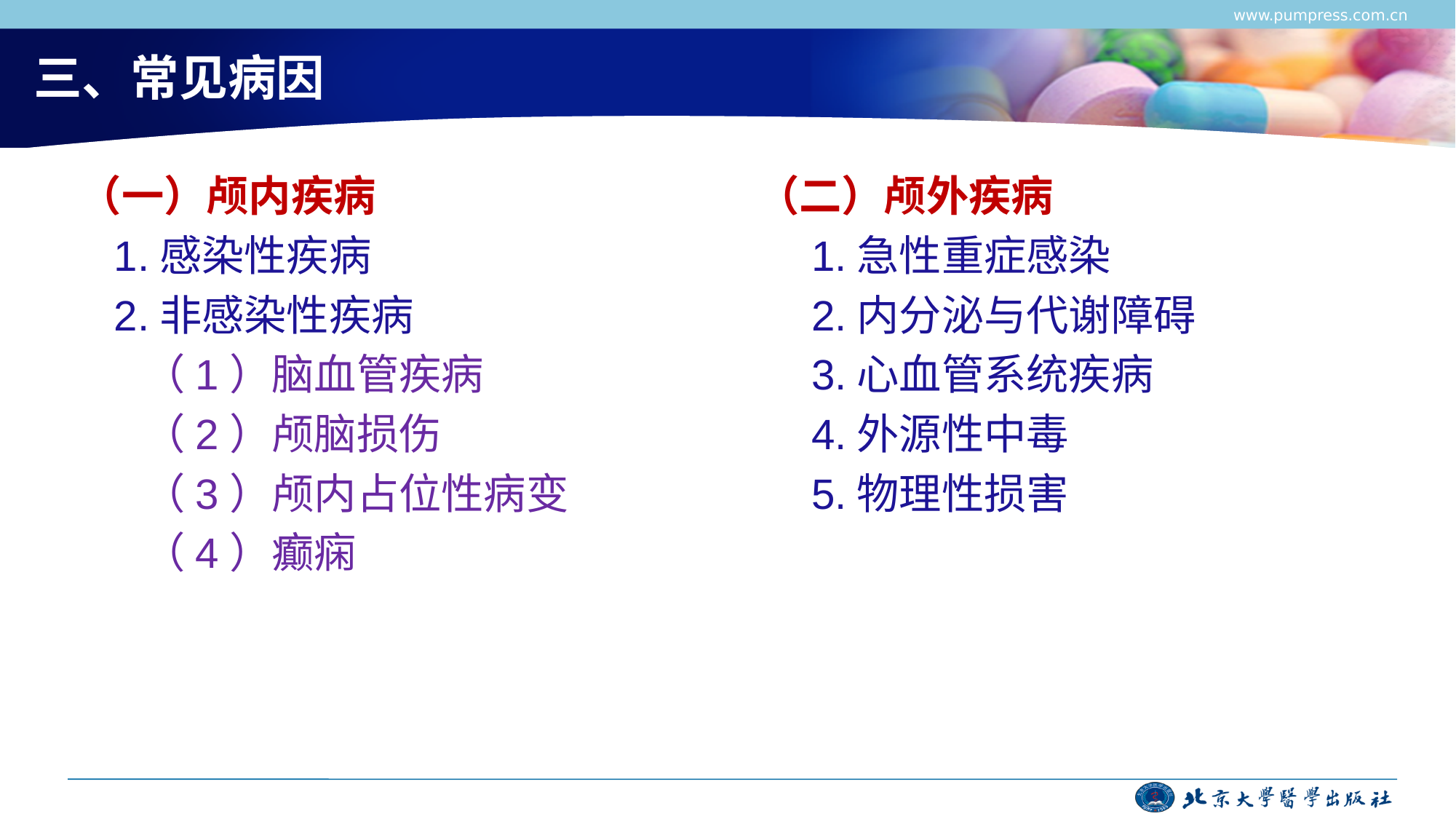

www.pumpress.com.cn
# 三、常见病因
 （一）颅内疾病
1.感染性疾病
2.非感染性疾病
  （1）脑血管疾病
  （2）颅脑损伤
  （3）颅内占位性病变
  （4）癫痫
（二）颅外疾病
1.急性重症感染
2.内分泌与代谢障碍
3.心血管系统疾病
4.外源性中毒
5.物理性损害